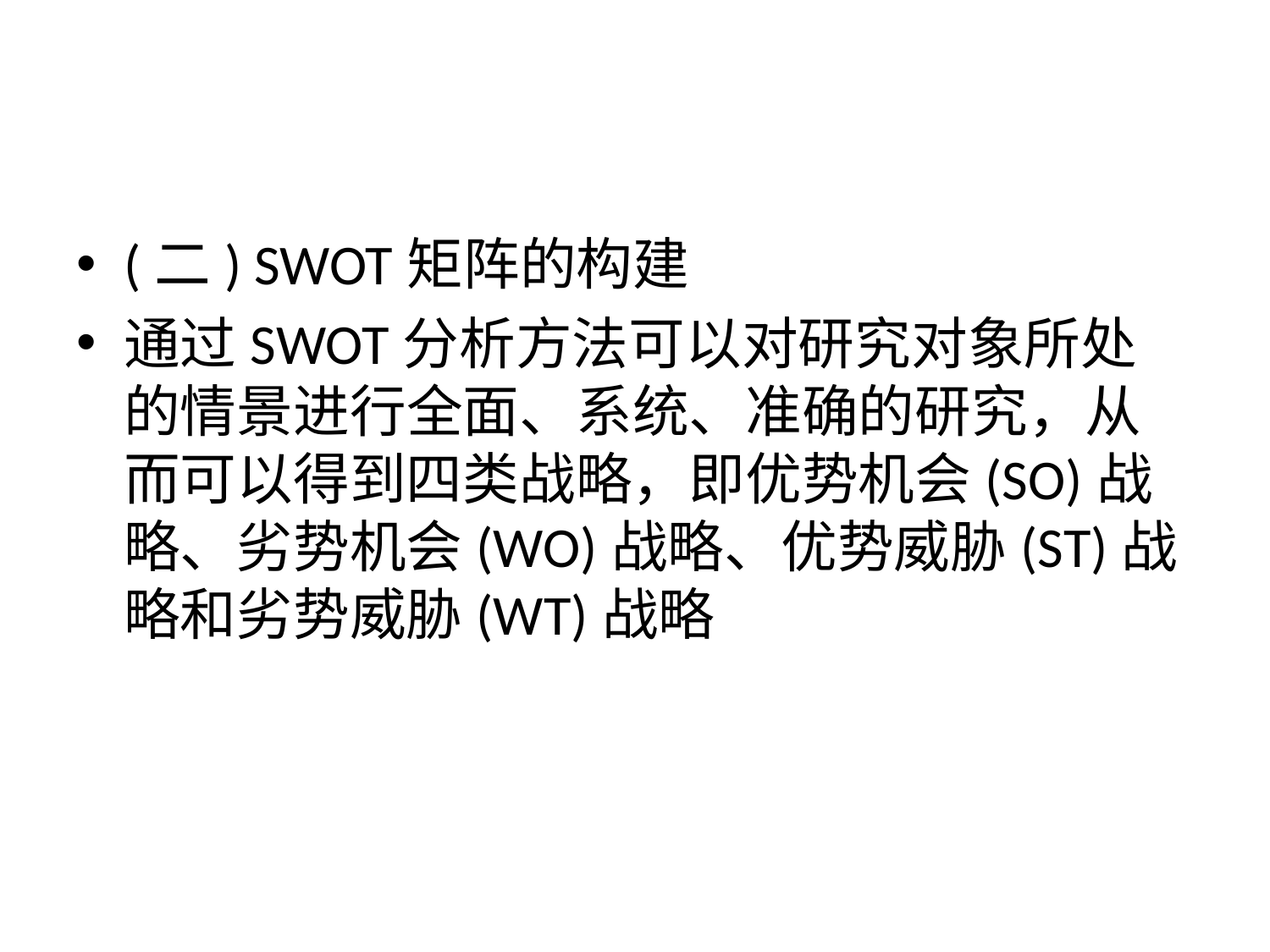

#
(二) SWOT矩阵的构建
通过SWOT分析方法可以对研究对象所处的情景进行全面、系统、准确的研究，从而可以得到四类战略，即优势机会(SO)战略、劣势机会(WO)战略、优势威胁(ST)战略和劣势威胁(WT)战略